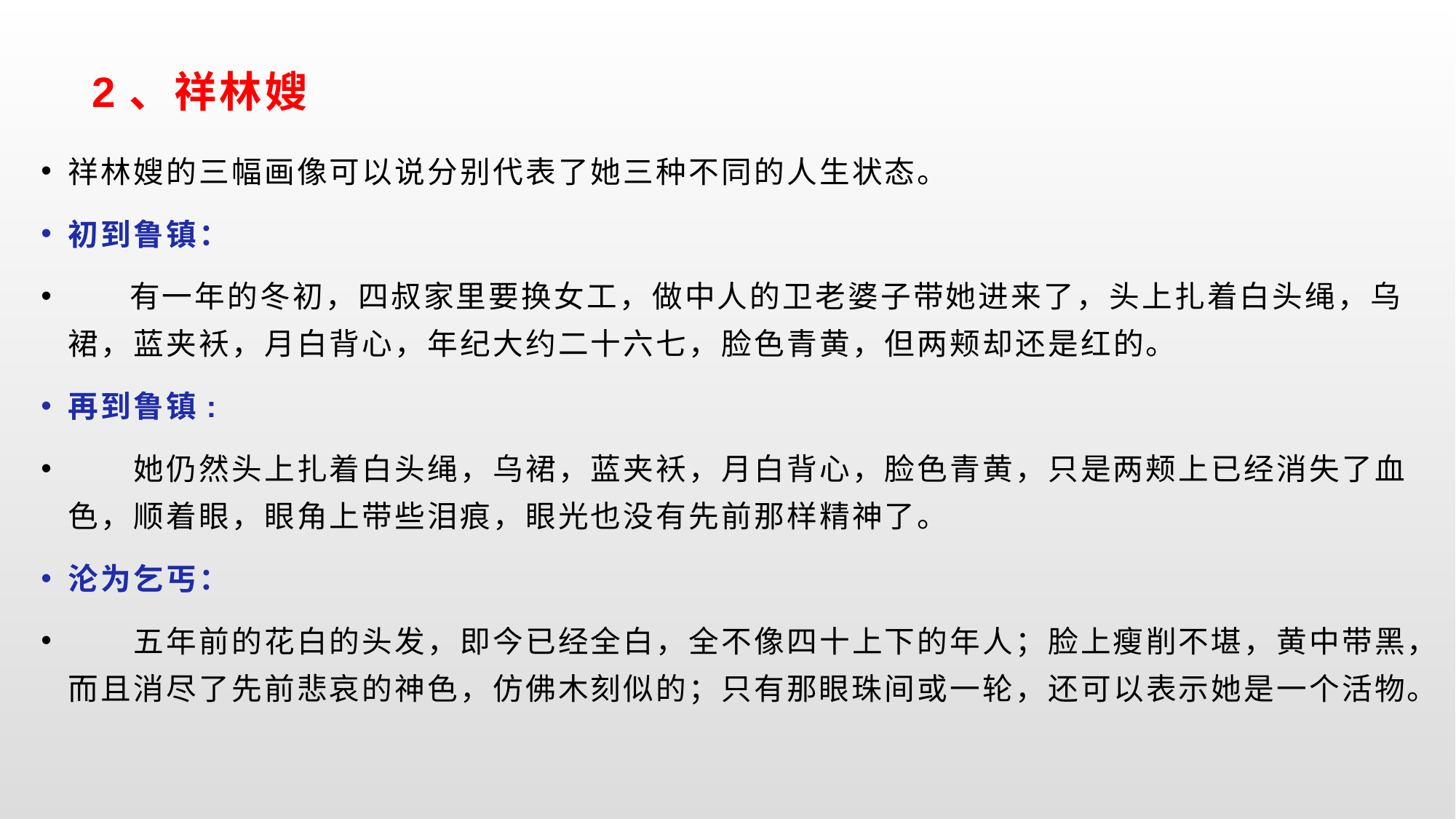

# 2、祥林嫂
祥林嫂的三幅画像可以说分别代表了她三种不同的人生状态。
初到鲁镇：
      有一年的冬初，四叔家里要换女工，做中人的卫老婆子带她进来了，头上扎着白头绳，乌裙，蓝夹袄，月白背心，年纪大约二十六七，脸色青黄，但两颊却还是红的。
再到鲁镇:
　　她仍然头上扎着白头绳，乌裙，蓝夹袄，月白背心，脸色青黄，只是两颊上已经消失了血色，顺着眼，眼角上带些泪痕，眼光也没有先前那样精神了。
沦为乞丐：
　　五年前的花白的头发，即今已经全白，全不像四十上下的年人；脸上瘦削不堪，黄中带黑，而且消尽了先前悲哀的神色，仿佛木刻似的；只有那眼珠间或一轮，还可以表示她是一个活物。